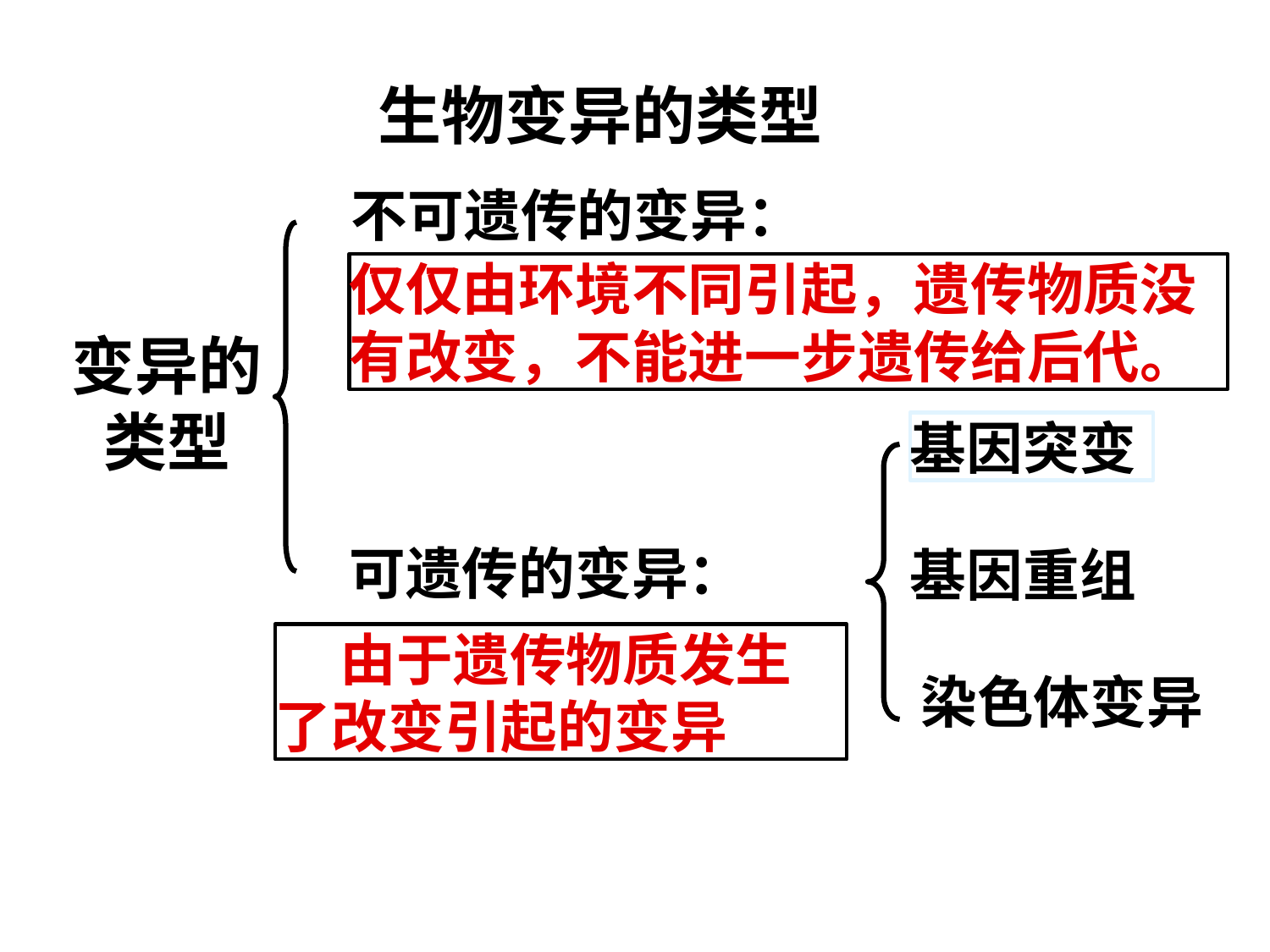

生物变异的类型
不可遗传的变异：

仅仅由环境不同引起，遗传物质没有改变，不能进一步遗传给后代。
变异的类型
基因突变

可遗传的变异：
基因重组
    由于遗传物质发生了改变引起的变异
染色体变异